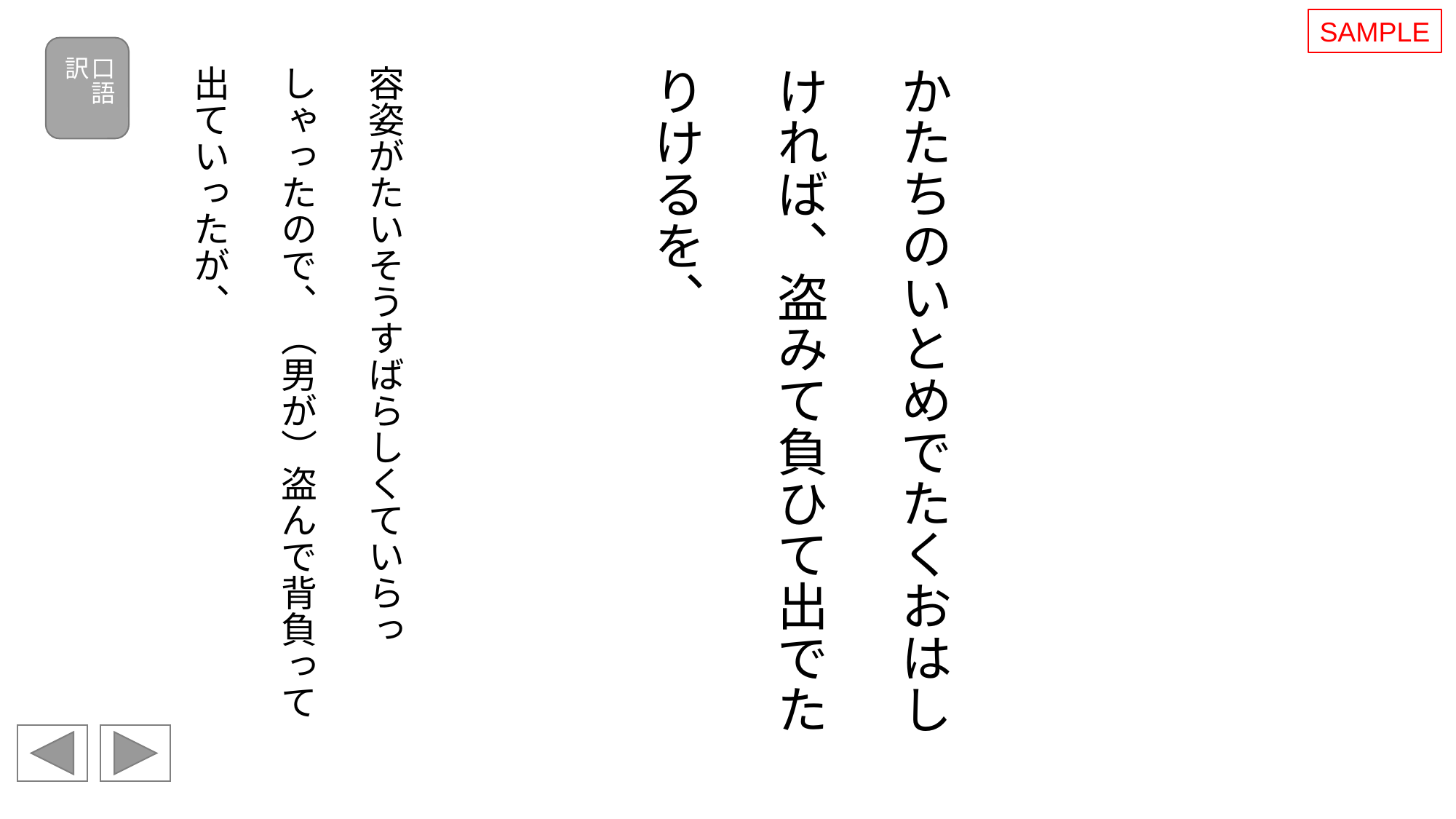

SAMPLE
口語訳
容姿がたいそうすばらしくていらっしゃったので、（男が）盗んで背負って出ていったが、
かたちのいとめでたくおはしければ、盗みて負ひて出でたりけるを、